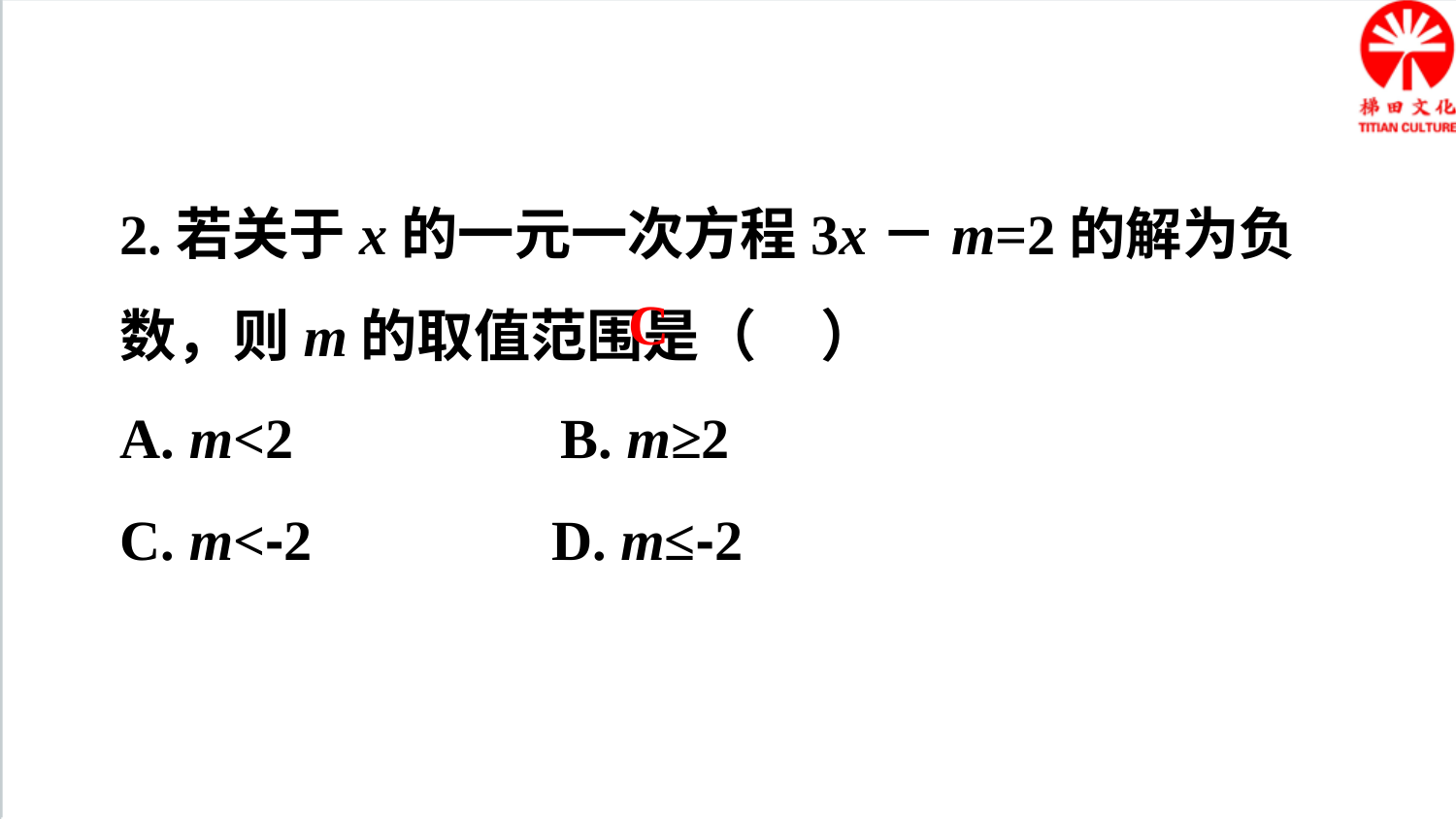

2.若关于x的一元一次方程3x－m=2的解为负数，则m的取值范围是（     ）
A. m<2                   B. m≥2
C. m<-2                 D. m≤-2
C